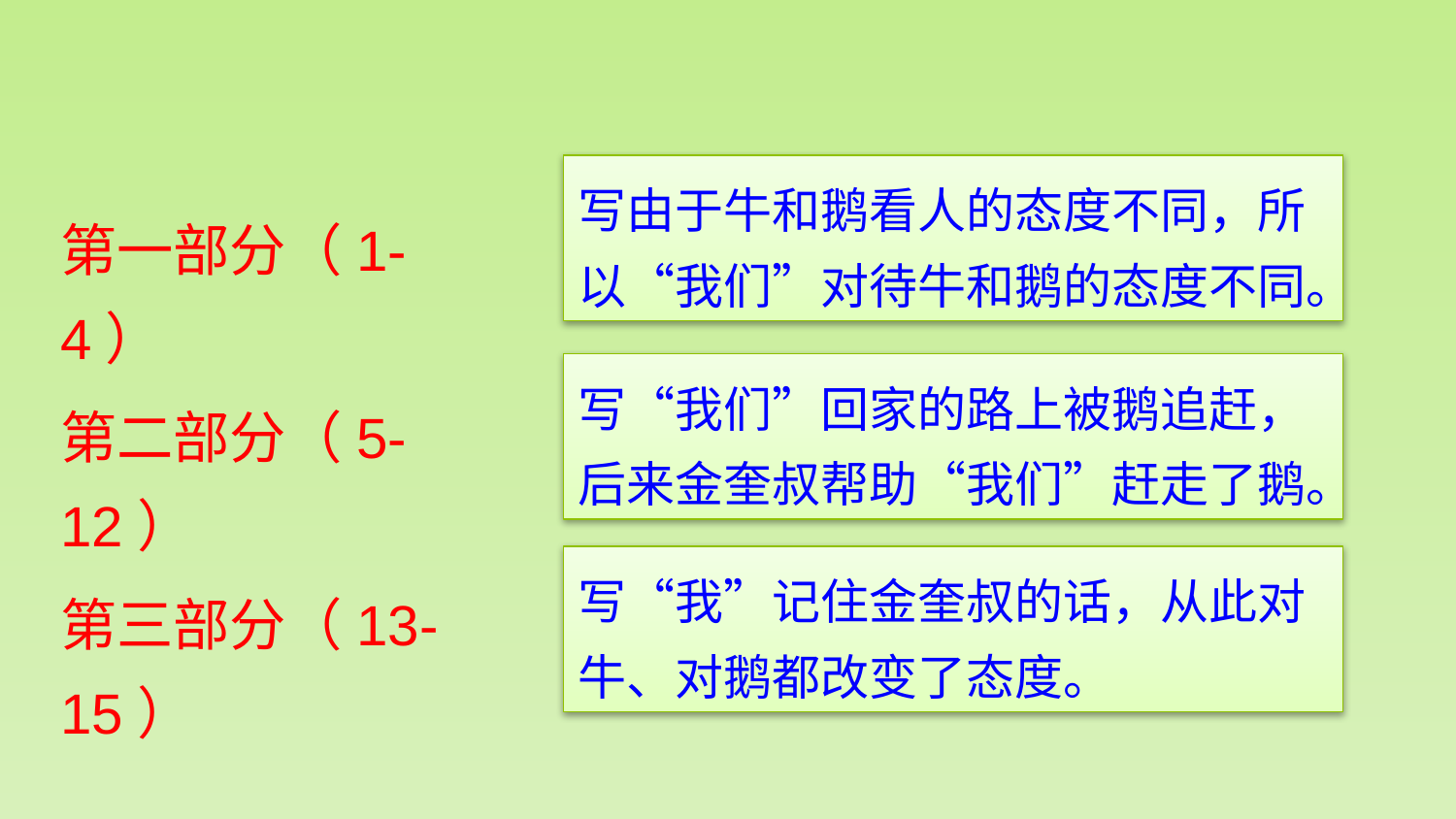

写由于牛和鹅看人的态度不同，所以“我们”对待牛和鹅的态度不同。
第一部分（1-4）
写“我们”回家的路上被鹅追赶，后来金奎叔帮助“我们”赶走了鹅。
第二部分（5-12）
写“我”记住金奎叔的话，从此对牛、对鹅都改变了态度。
第三部分（13-15）